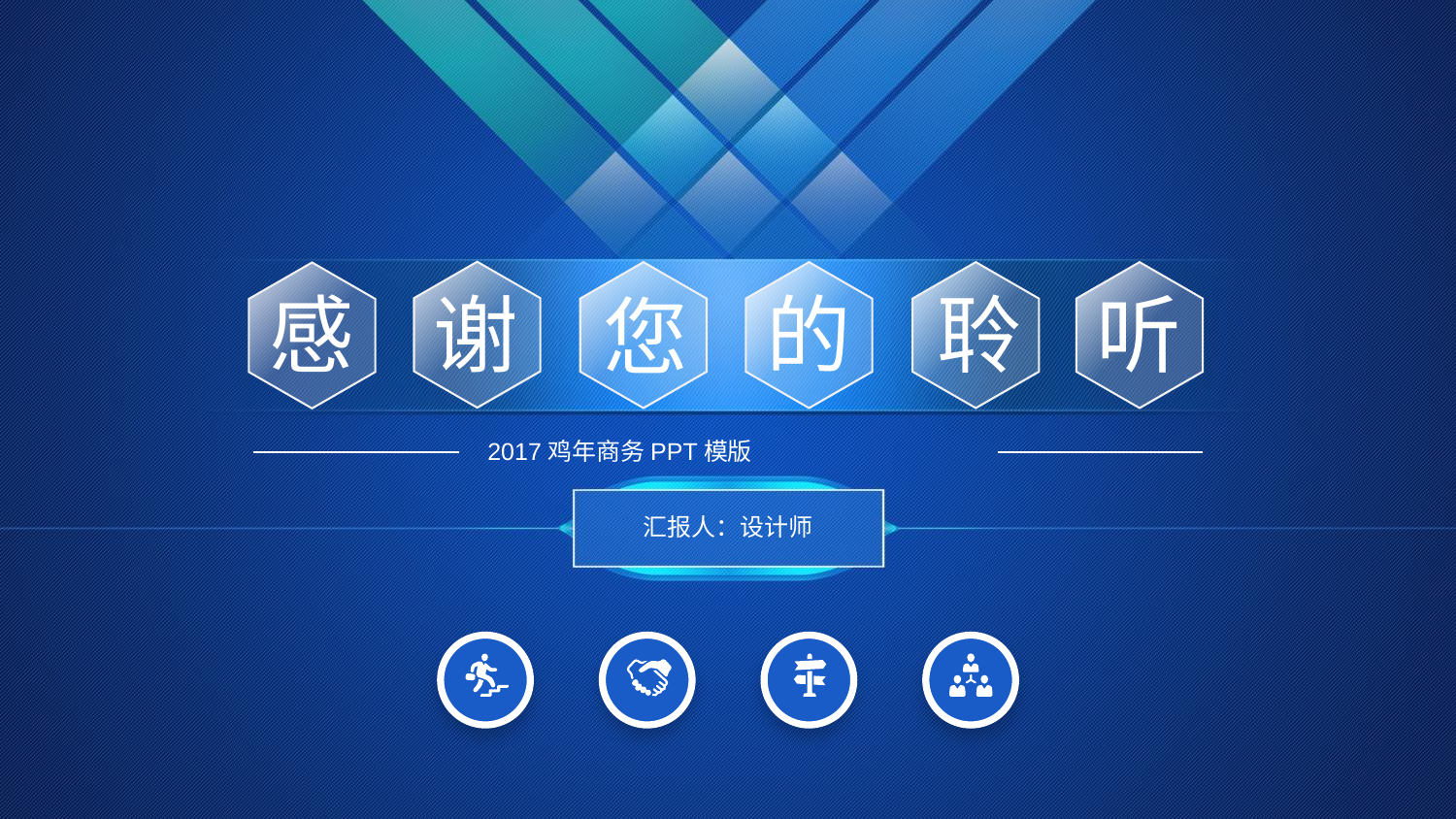

谢

您

的

聆

听

感
2017鸡年商务PPT模版
汇报人：设计师